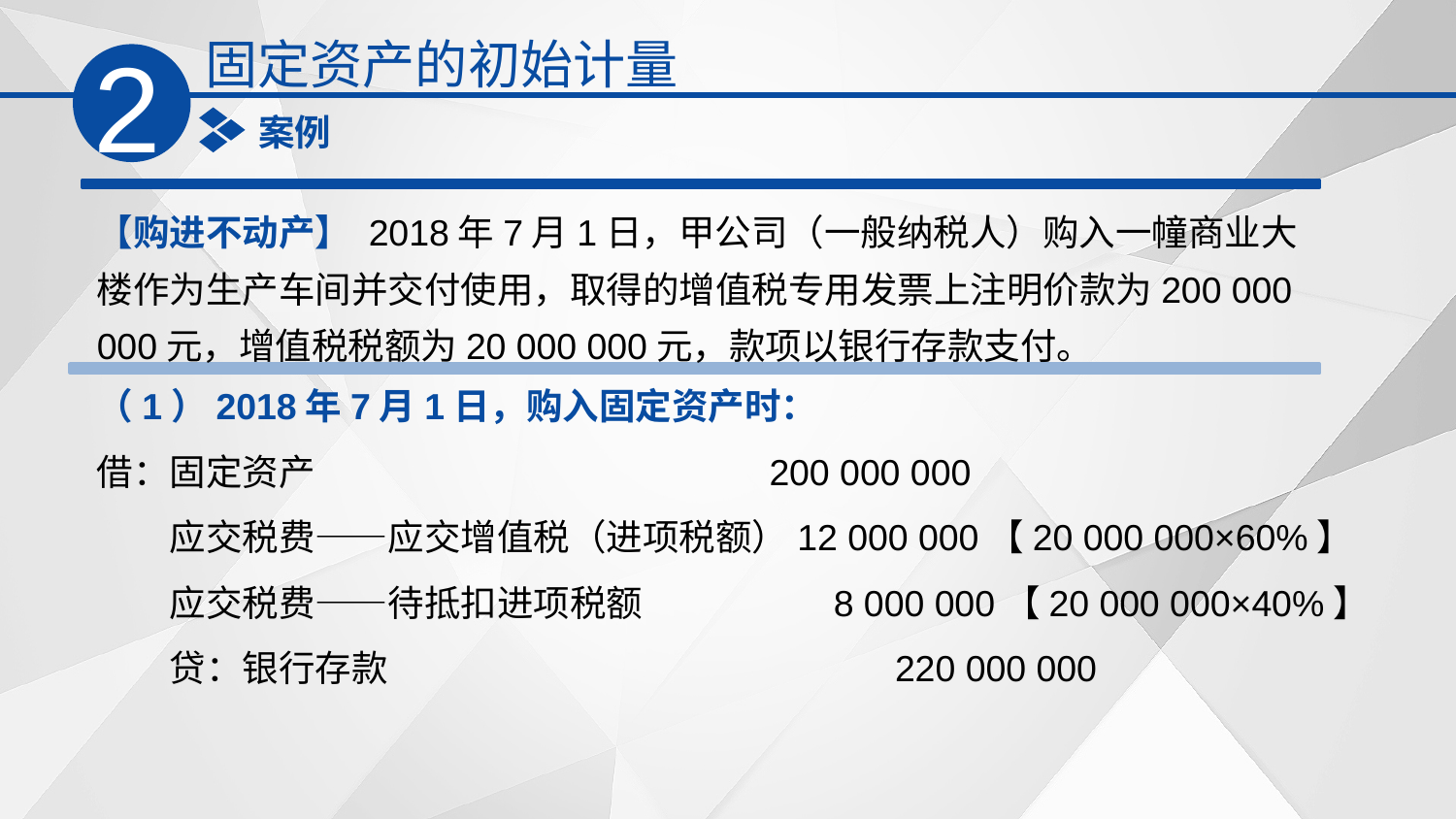

固定资产的初始计量
2

案例

【购进不动产】 2018年7月1日，甲公司（一般纳税人）购入一幢商业大楼作为生产车间并交付使用，取得的增值税专用发票上注明价款为200 000 000元，增值税税额为20 000 000元，款项以银行存款支付。

（1）2018年7月1日，购入固定资产时：
借：固定资产 　　　　　　　　　　　　200 000 000
　　应交税费——应交增值税（进项税额）12 000 000【20 000 000×60%】
　　应交税费——待抵扣进项税额　　　　　8 000 000【20 000 000×40%】
　　贷：银行存款　　　　　　　　　　　 　　  220 000 000